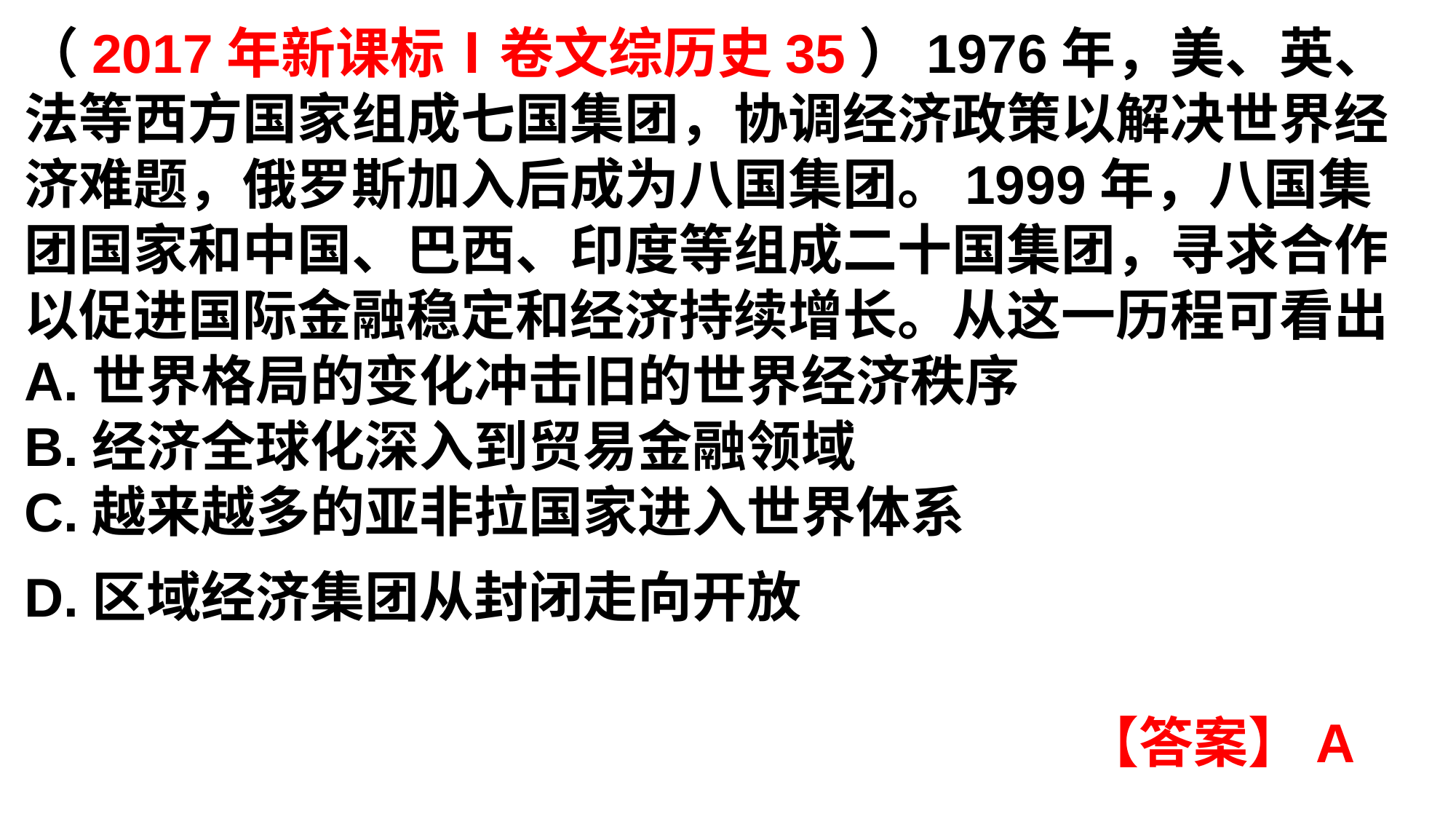

（2017年新课标Ⅰ卷文综历史35）1976年，美、英、法等西方国家组成七国集团，协调经济政策以解决世界经济难题，俄罗斯加入后成为八国集团。1999年，八国集团国家和中国、巴西、印度等组成二十国集团，寻求合作以促进国际金融稳定和经济持续增长。从这一历程可看出A.世界格局的变化冲击旧的世界经济秩序B.经济全球化深入到贸易金融领域C.越来越多的亚非拉国家进入世界体系D.区域经济集团从封闭走向开放

【答案】A